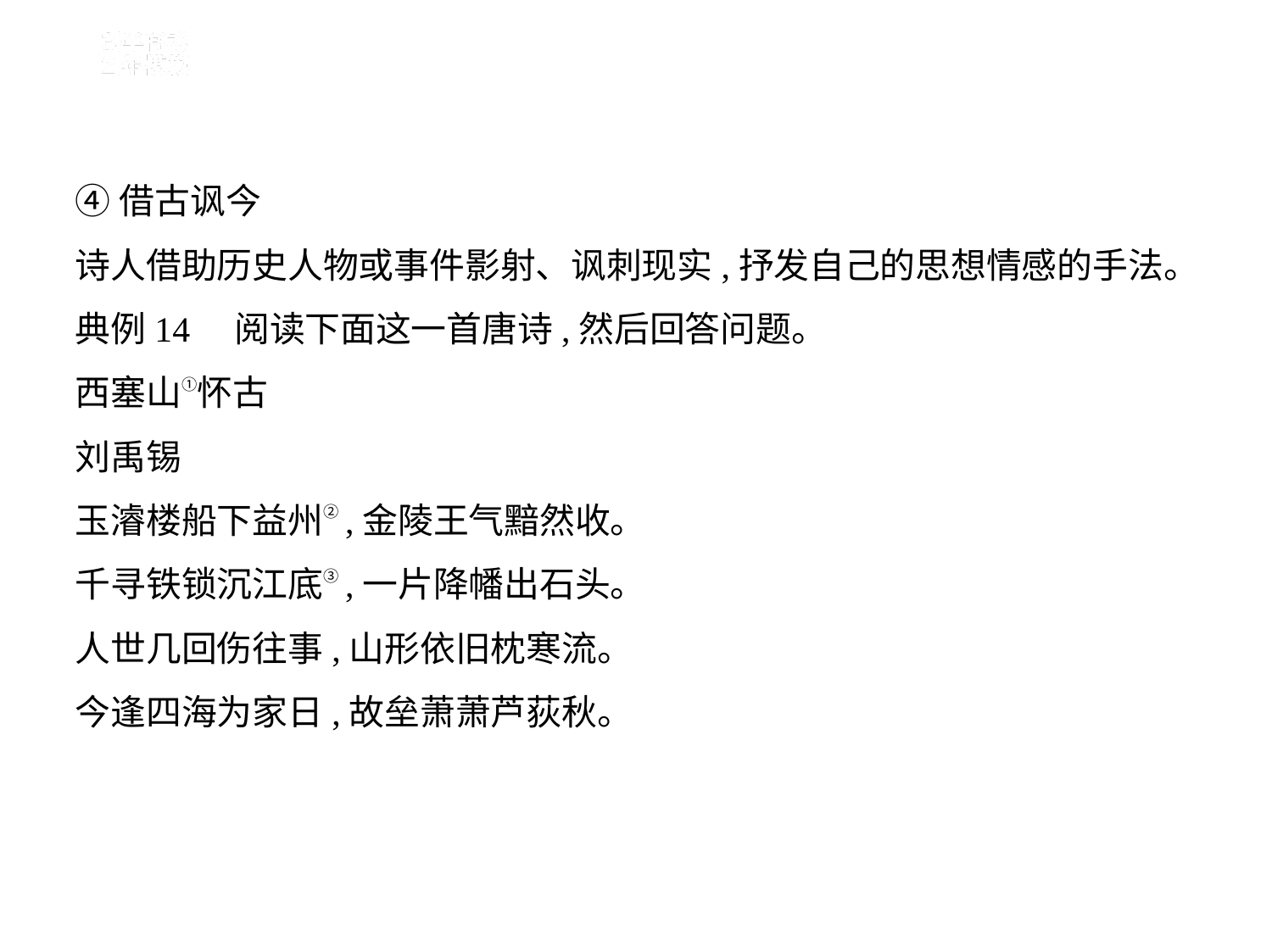

④借古讽今
诗人借助历史人物或事件影射、讽刺现实,抒发自己的思想情感的手法。
典例14　阅读下面这一首唐诗,然后回答问题。
西塞山①怀古
刘禹锡
玉濬楼船下益州②,金陵王气黯然收。
千寻铁锁沉江底③,一片降幡出石头。
人世几回伤往事,山形依旧枕寒流。
今逢四海为家日,故垒萧萧芦荻秋。